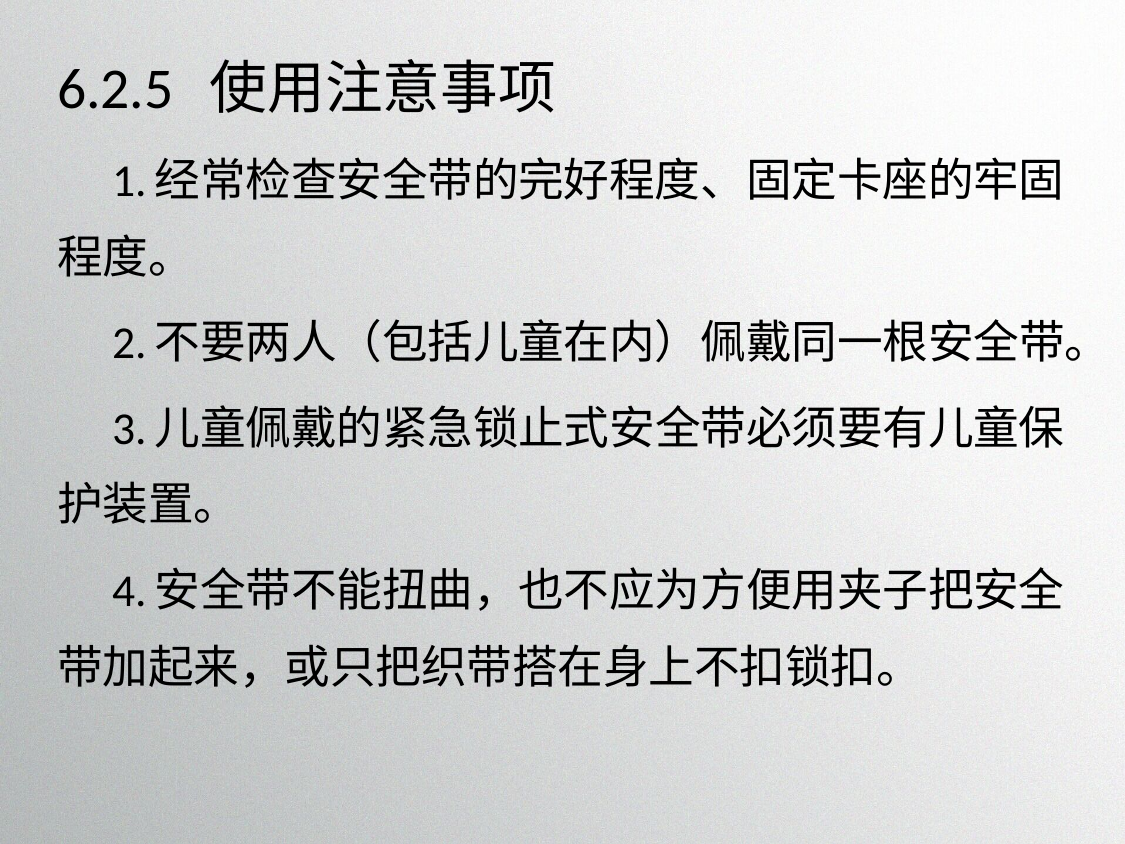

6.2.5  使用注意事项
1.经常检查安全带的完好程度、固定卡座的牢固程度。
2.不要两人（包括儿童在内）佩戴同一根安全带。
3.儿童佩戴的紧急锁止式安全带必须要有儿童保护装置。
4.安全带不能扭曲，也不应为方便用夹子把安全带加起来，或只把织带搭在身上不扣锁扣。